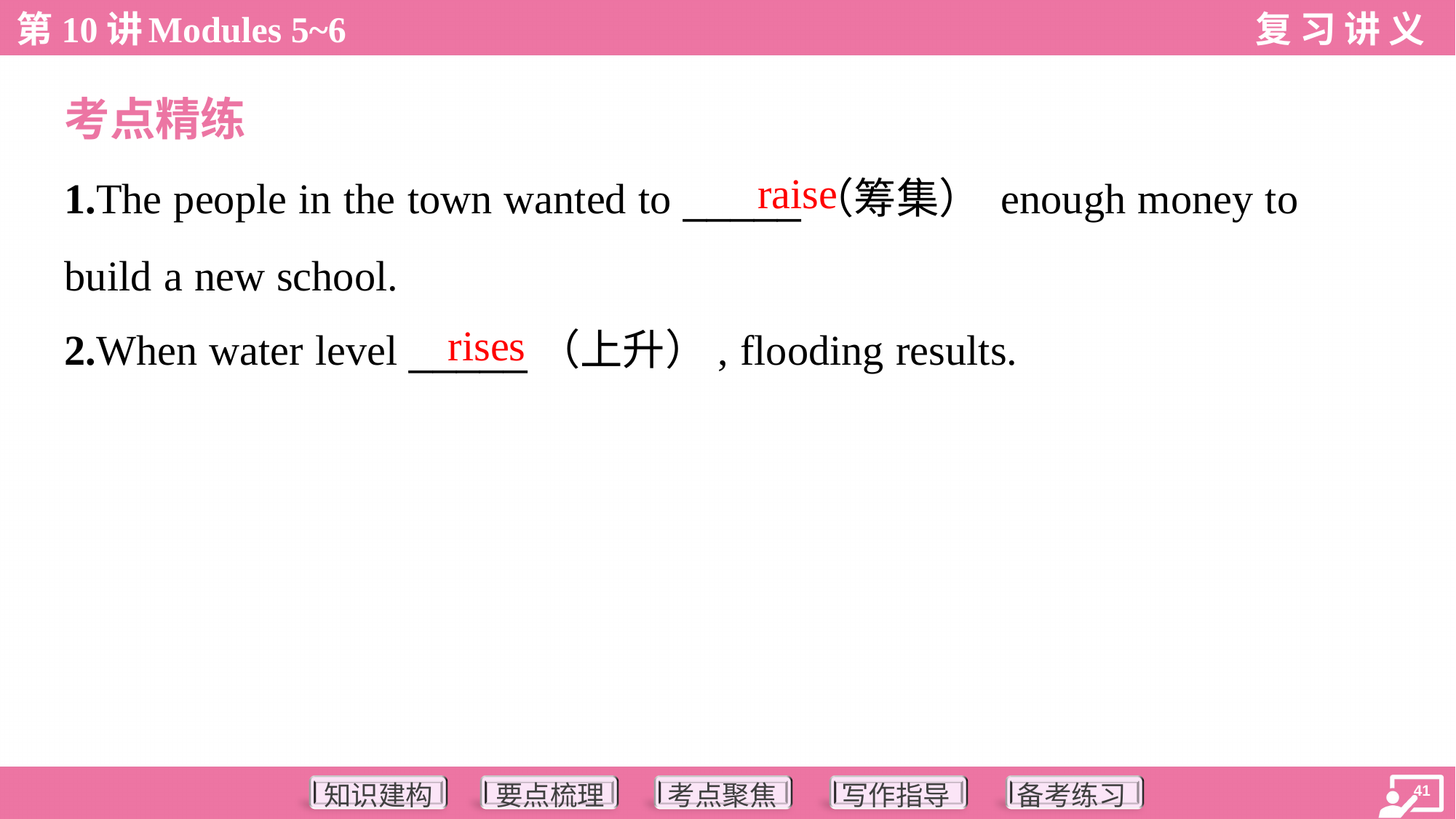

考点精练
raise
1.The people in the town wanted to _____（筹集） enough money to
build a new school.
2.When water level _____（上升）, flooding results.
rises